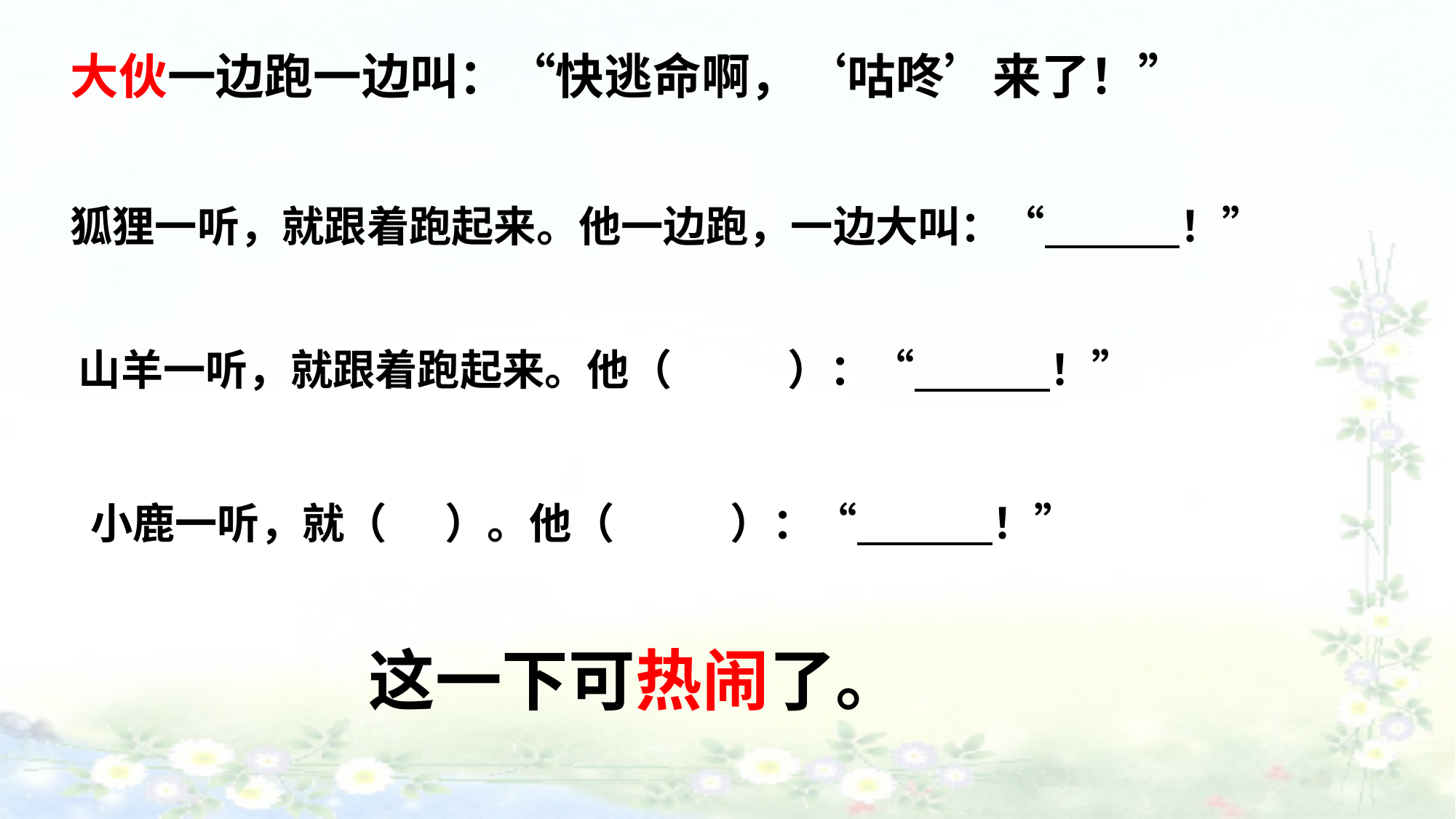

大伙一边跑一边叫：“快逃命啊，‘咕咚’来了！”
狐狸一听，就跟着跑起来。他一边跑，一边大叫：“              ！”
山羊一听，就跟着跑起来。他（            ）：“              ！”
小鹿一听，就（      ）。他（            ）：“              ！”
这一下可热闹了。